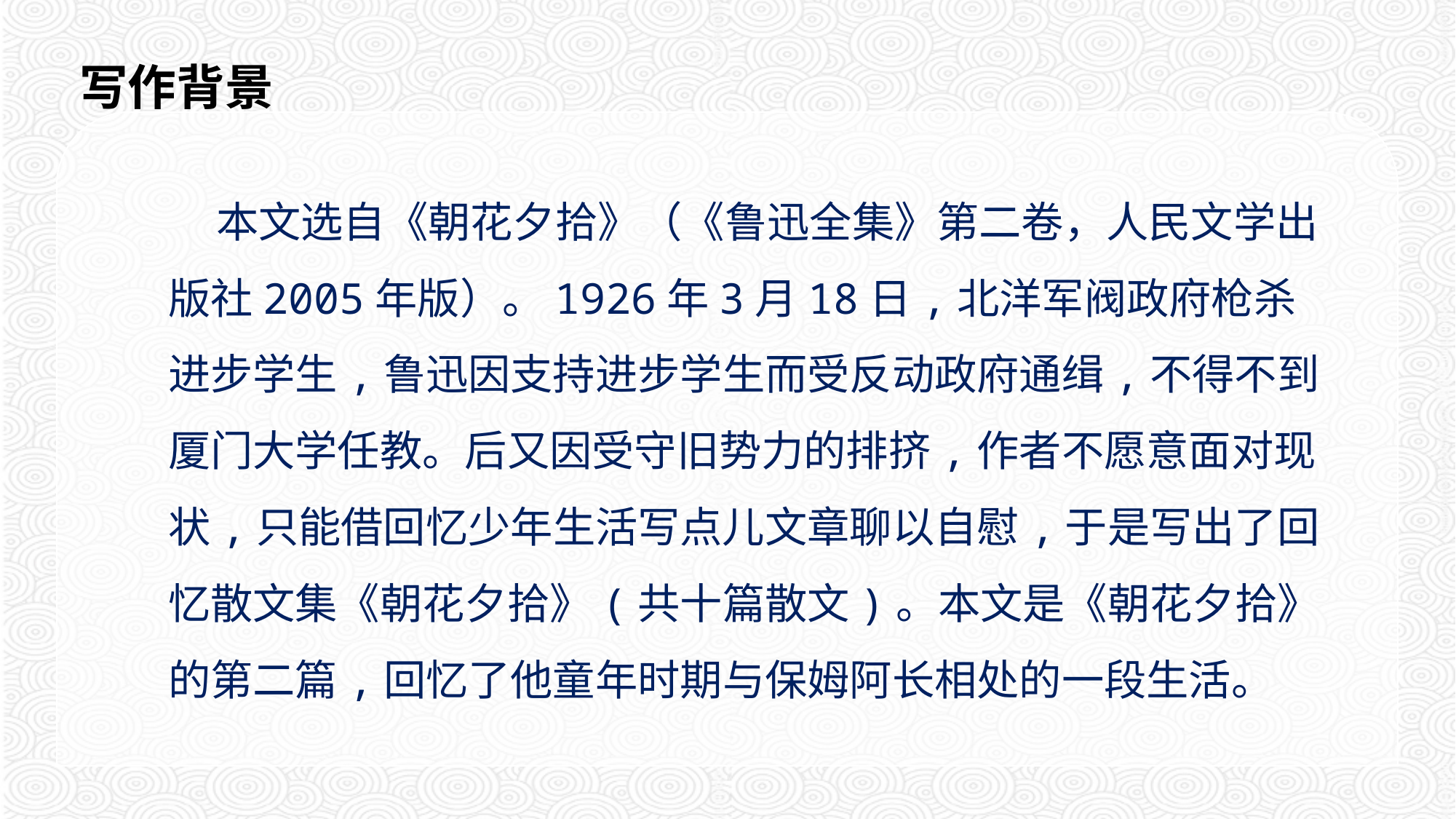

写作背景
    本文选自《朝花夕拾》（《鲁迅全集》第二卷，人民文学出版社2005年版）。1926年3月18日,北洋军阀政府枪杀进步学生,鲁迅因支持进步学生而受反动政府通缉,不得不到厦门大学任教。后又因受守旧势力的排挤,作者不愿意面对现状,只能借回忆少年生活写点儿文章聊以自慰,于是写出了回忆散文集《朝花夕拾》(共十篇散文)。本文是《朝花夕拾》的第二篇,回忆了他童年时期与保姆阿长相处的一段生活。